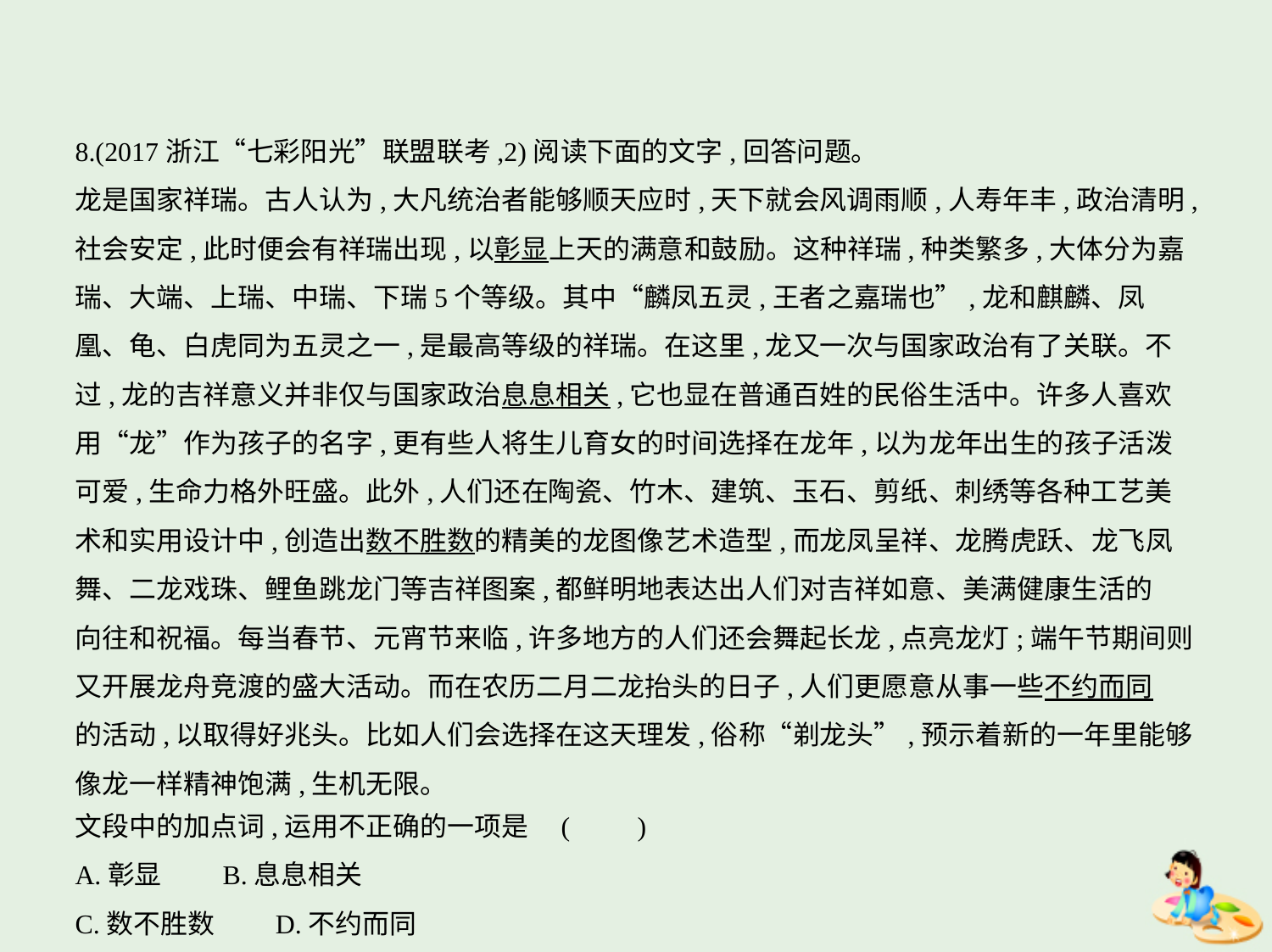

8.(2017浙江“七彩阳光”联盟联考,2)阅读下面的文字,回答问题。
龙是国家祥瑞。古人认为,大凡统治者能够顺天应时,天下就会风调雨顺,人寿年丰,政治清明,
社会安定,此时便会有祥瑞出现,以彰显上天的满意和鼓励。这种祥瑞,种类繁多,大体分为嘉
瑞、大端、上瑞、中瑞、下瑞5个等级。其中“麟凤五灵,王者之嘉瑞也”,龙和麒麟、凤
凰、龟、白虎同为五灵之一,是最高等级的祥瑞。在这里,龙又一次与国家政治有了关联。不
过,龙的吉祥意义并非仅与国家政治息息相关,它也显在普通百姓的民俗生活中。许多人喜欢
用“龙”作为孩子的名字,更有些人将生儿育女的时间选择在龙年,以为龙年出生的孩子活泼
可爱,生命力格外旺盛。此外,人们还在陶瓷、竹木、建筑、玉石、剪纸、刺绣等各种工艺美
术和实用设计中,创造出数不胜数的精美的龙图像艺术造型,而龙凤呈祥、龙腾虎跃、龙飞凤
舞、二龙戏珠、鲤鱼跳龙门等吉祥图案,都鲜明地表达出人们对吉祥如意、美满健康生活的
向往和祝福。每当春节、元宵节来临,许多地方的人们还会舞起长龙,点亮龙灯;端午节期间则
又开展龙舟竞渡的盛大活动。而在农历二月二龙抬头的日子,人们更愿意从事一些不约而同
的活动,以取得好兆头。比如人们会选择在这天理发,俗称“剃龙头”,预示着新的一年里能够
像龙一样精神饱满,生机无限。
文段中的加点词,运用不正确的一项是 (　　)
A.彰显　　B.息息相关
C.数不胜数　　D.不约而同